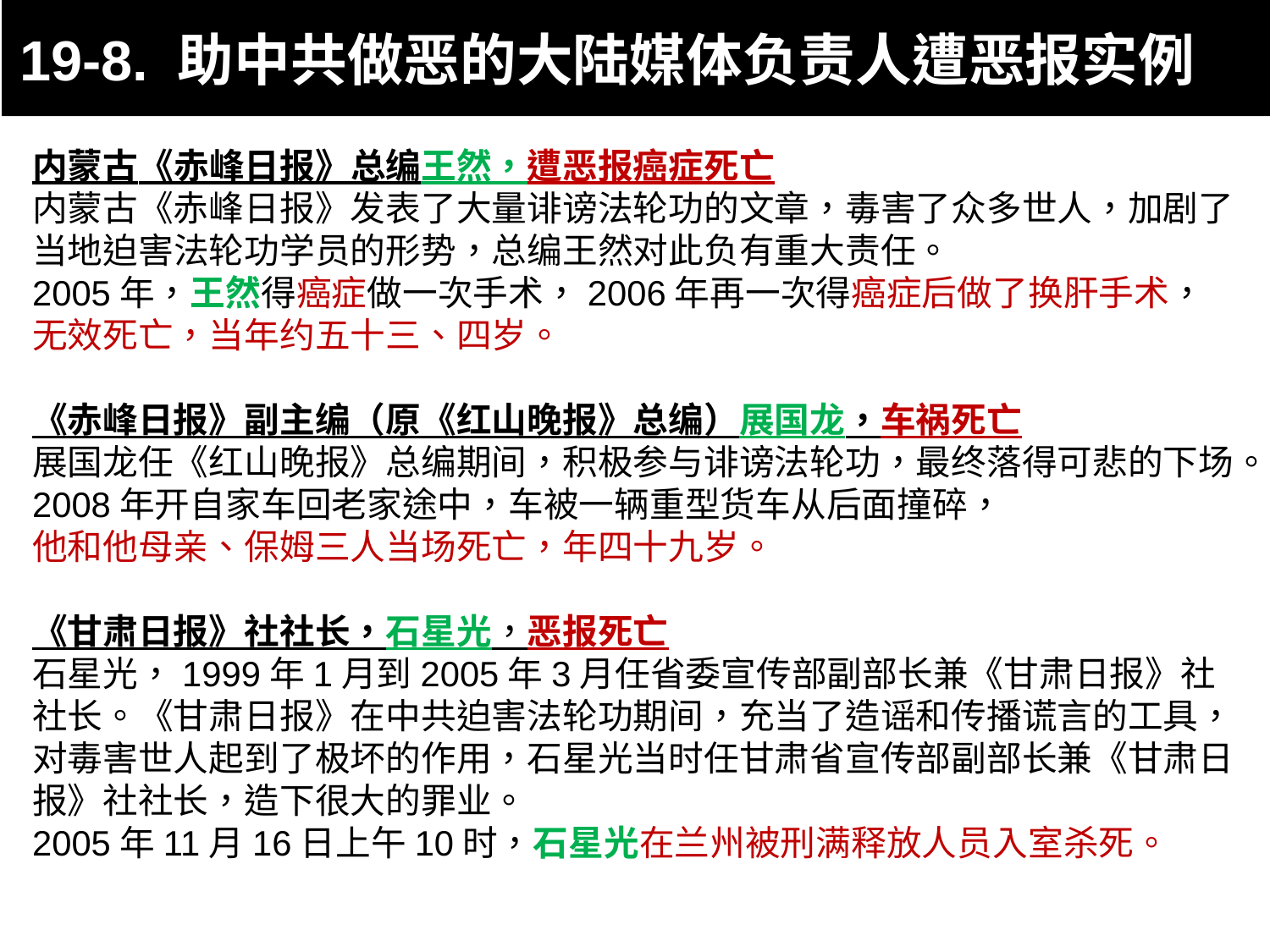

19-8. 助中共做恶的大陆媒体负责人遭恶报实例
内蒙古《赤峰日报》总编王然，遭恶报癌症死亡
内蒙古《赤峰日报》发表了大量诽谤法轮功的文章，毒害了众多世人，加剧了当地迫害法轮功学员的形势，总编王然对此负有重大责任。
2005年，王然得癌症做一次手术，2006年再一次得癌症后做了换肝手术，
无效死亡，当年约五十三、四岁。

《赤峰日报》副主编（原《红山晚报》总编）展国龙，车祸死亡
展国龙任《红山晚报》总编期间，积极参与诽谤法轮功，最终落得可悲的下场。
2008年开自家车回老家途中，车被一辆重型货车从后面撞碎，
他和他母亲、保姆三人当场死亡，年四十九岁。

《甘肃日报》社社长，石星光，恶报死亡
石星光，1999年1月到2005年3月任省委宣传部副部长兼《甘肃日报》社社长。《甘肃日报》在中共迫害法轮功期间，充当了造谣和传播谎言的工具，对毒害世人起到了极坏的作用，石星光当时任甘肃省宣传部副部长兼《甘肃日报》社社长，造下很大的罪业。
2005年11月16日上午10时，石星光在兰州被刑满释放人员入室杀死。